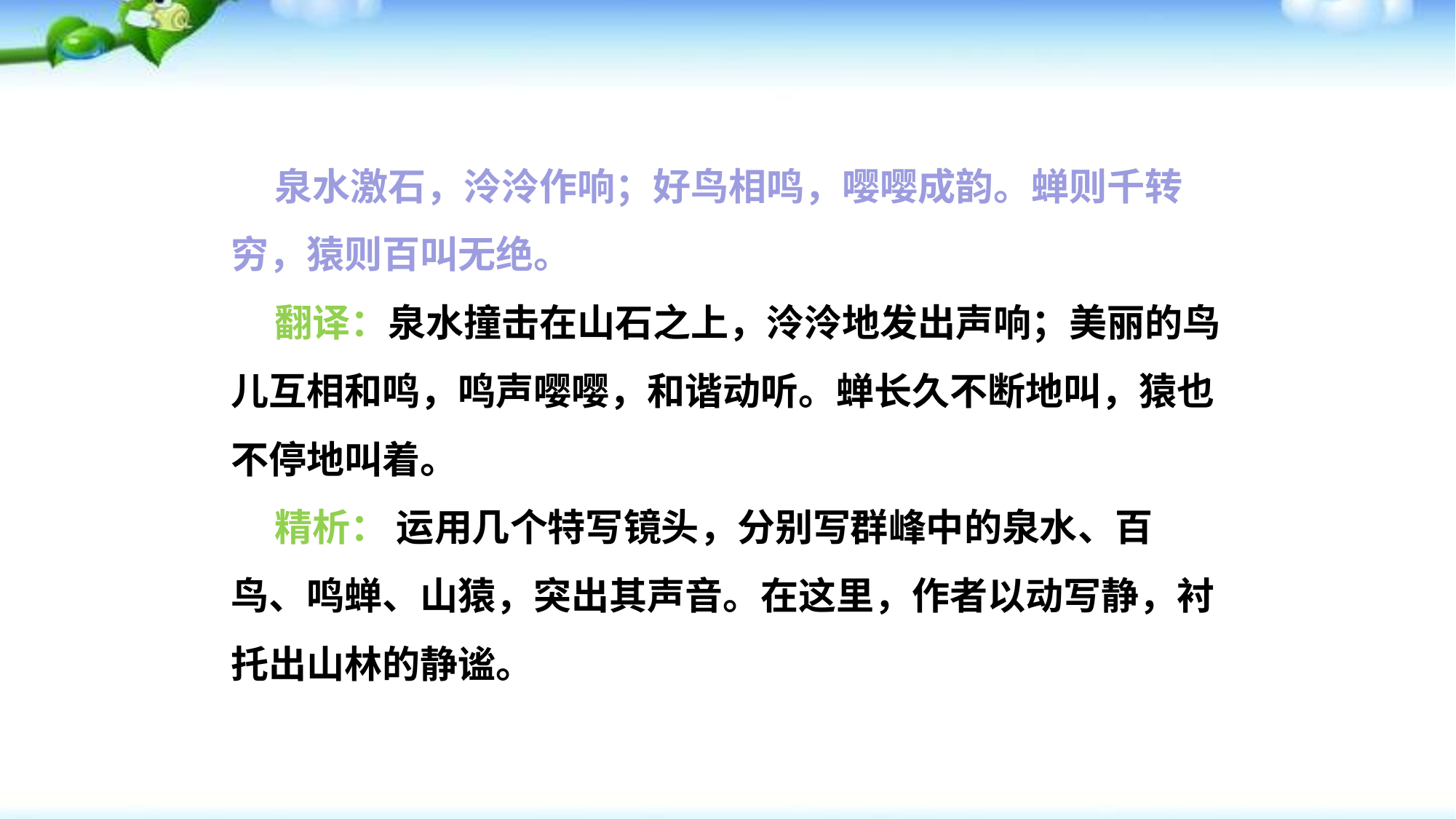

泉水激石，泠泠作响；好鸟相鸣，嘤嘤成韵。蝉则千转穷，猿则百叫无绝。
    翻译：泉水撞击在山石之上，泠泠地发出声响；美丽的鸟儿互相和鸣，鸣声嘤嘤，和谐动听。蝉长久不断地叫，猿也不停地叫着。
    精析： 运用几个特写镜头，分别写群峰中的泉水、百鸟、鸣蝉、山猿，突出其声音。在这里，作者以动写静，衬托出山林的静谧。